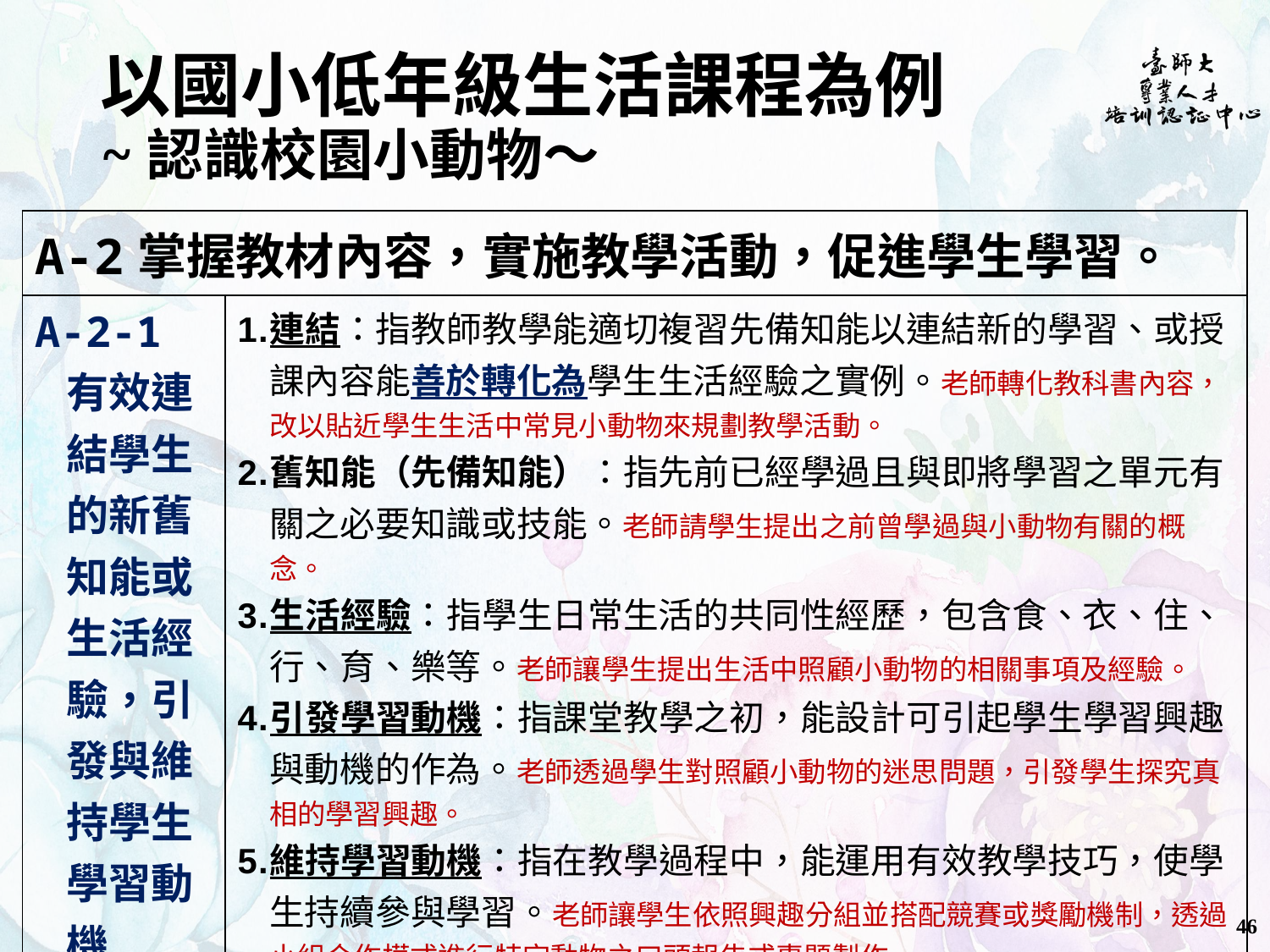

# 以國小低年級生活課程為例 ~認識校園小動物～
| A-2掌握教材內容，實施教學活動，促進學生學習。 |  |
| --- | --- |
| A-2-1有效連結學生的新舊知能或生活經驗，引發與維持學生學習動機 | 連結：指教師教學能適切複習先備知能以連結新的學習、或授課內容能善於轉化為學生生活經驗之實例。老師轉化教科書內容，改以貼近學生生活中常見小動物來規劃教學活動。 舊知能（先備知能）：指先前已經學過且與即將學習之單元有關之必要知識或技能。老師請學生提出之前曾學過與小動物有關的概念。 生活經驗：指學生日常生活的共同性經歷，包含食、衣、住、行、育、樂等。老師讓學生提出生活中照顧小動物的相關事項及經驗。 引發學習動機：指課堂教學之初，能設計可引起學生學習興趣與動機的作為。老師透過學生對照顧小動物的迷思問題，引發學生探究真相的學習興趣。 維持學習動機：指在教學過程中，能運用有效教學技巧，使學生持續參與學習。老師讓學生依照興趣分組並搭配競賽或獎勵機制，透過小組合作模式進行特定動物之口頭報告或專題製作。 補充說明：建議回饋人員於教學觀察前會談時，先行了解課程設計的脈絡，與授課教師討論如何做好有效連結。 |
46